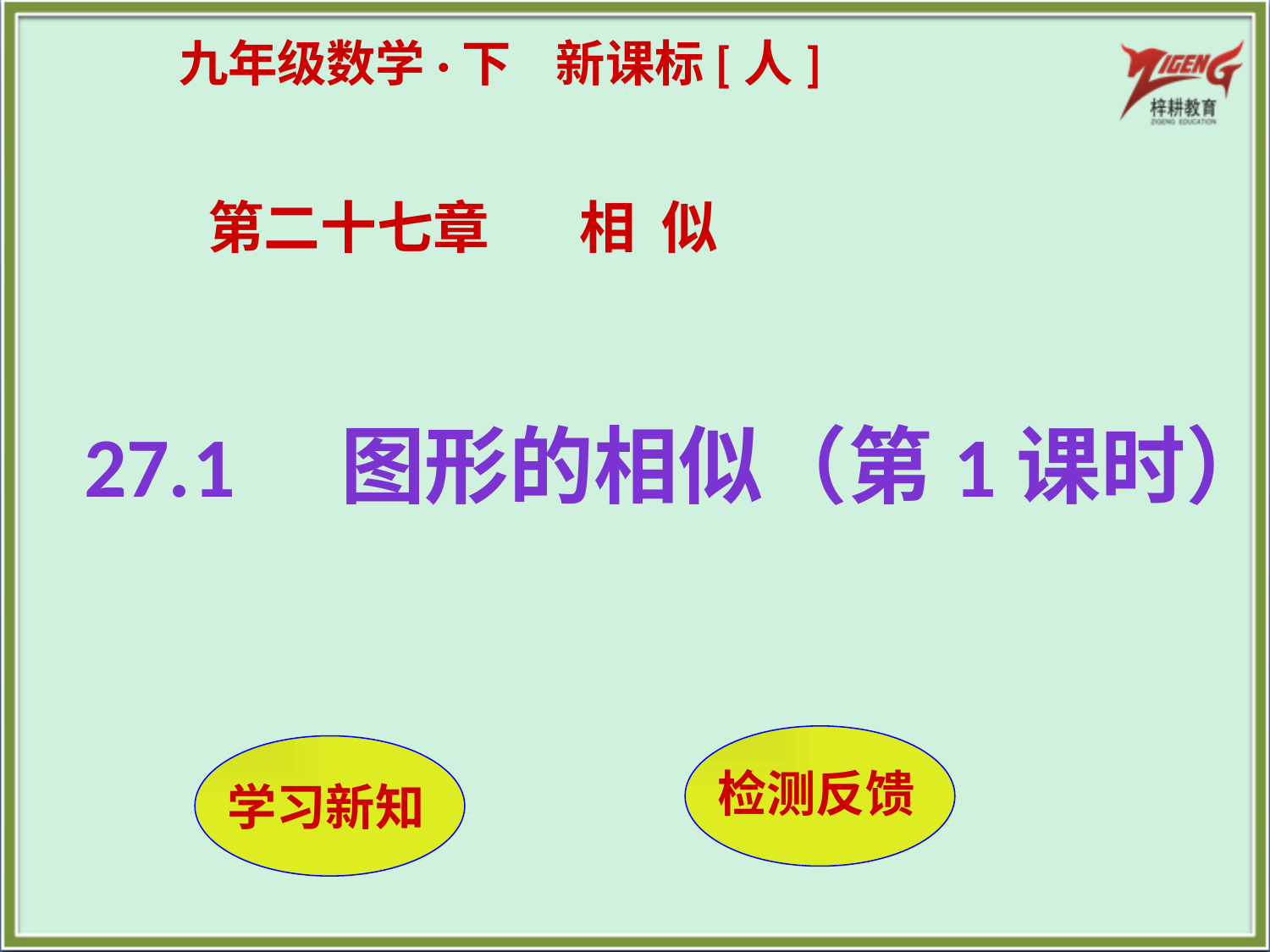

九年级数学·下    新课标[人]
第二十七章       相  似
27.1　图形的相似（第1课时）

检测反馈

学习新知